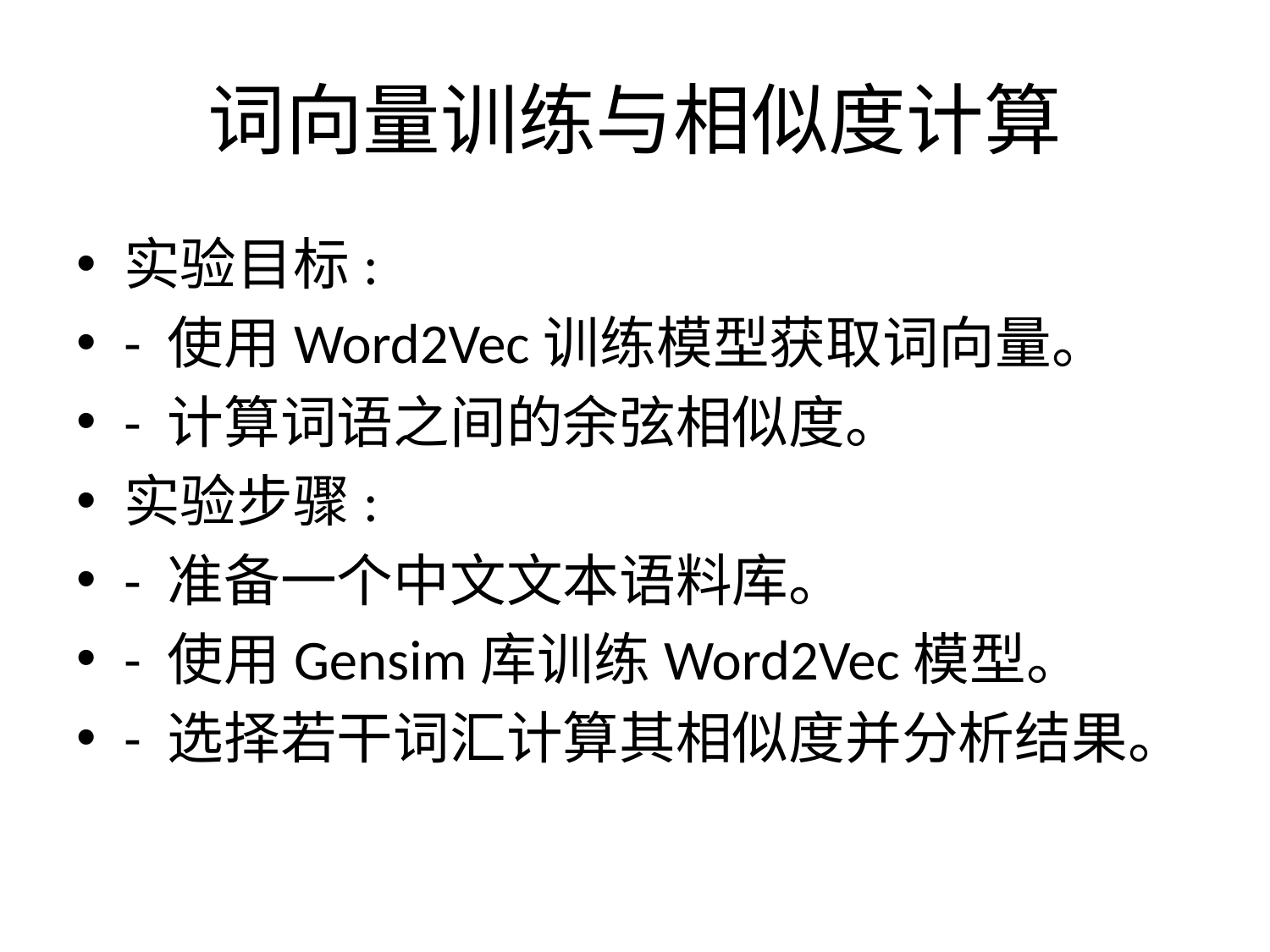

# 词向量训练与相似度计算
实验目标:
- 使用Word2Vec训练模型获取词向量。
- 计算词语之间的余弦相似度。
实验步骤:
- 准备一个中文文本语料库。
- 使用Gensim库训练Word2Vec模型。
- 选择若干词汇计算其相似度并分析结果。